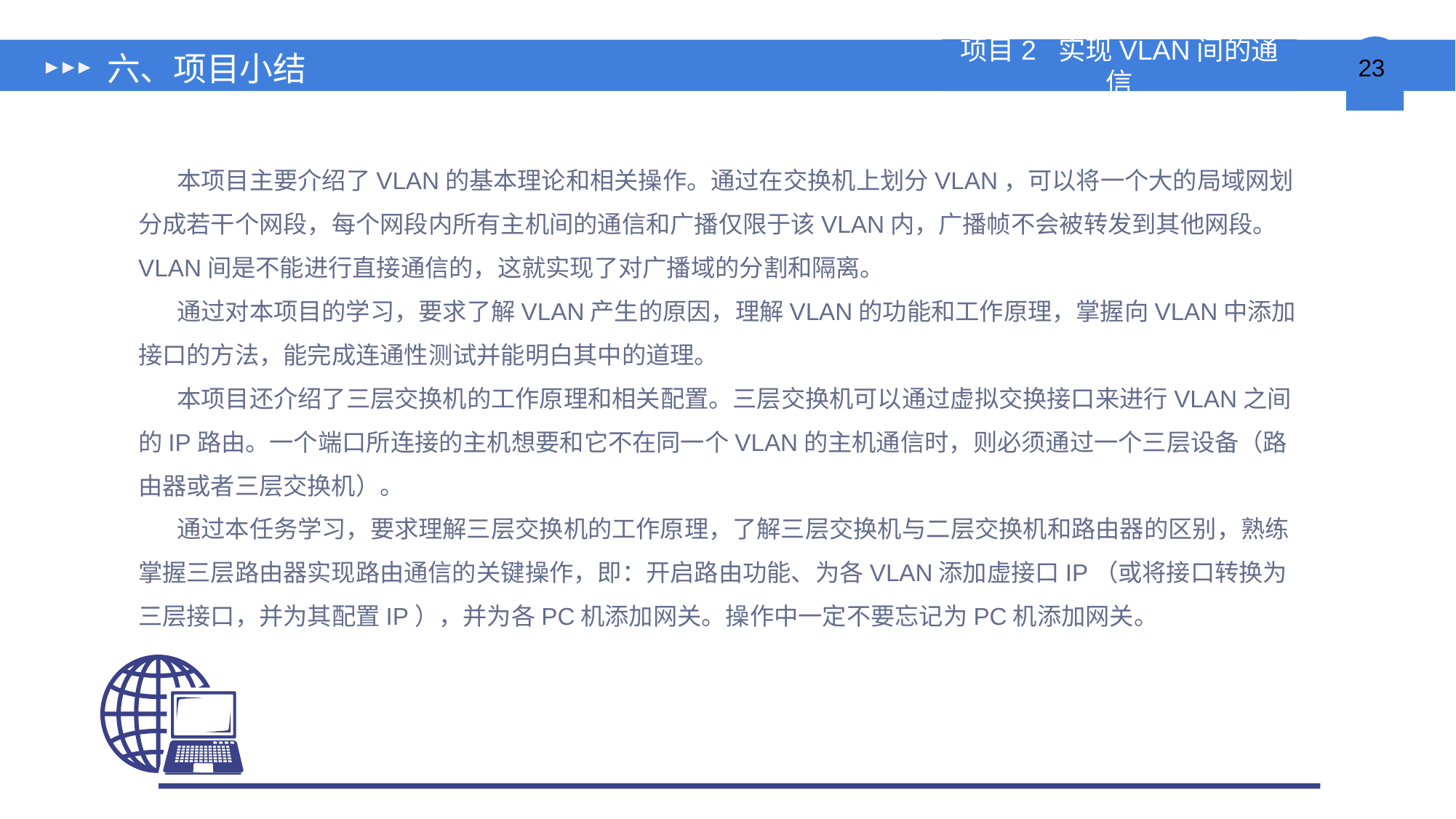

# 六、项目小结
      本项目主要介绍了VLAN的基本理论和相关操作。通过在交换机上划分VLAN，可以将一个大的局域网划分成若干个网段，每个网段内所有主机间的通信和广播仅限于该VLAN内，广播帧不会被转发到其他网段。VLAN间是不能进行直接通信的，这就实现了对广播域的分割和隔离。
      通过对本项目的学习，要求了解VLAN产生的原因，理解VLAN的功能和工作原理，掌握向VLAN中添加接口的方法，能完成连通性测试并能明白其中的道理。
      本项目还介绍了三层交换机的工作原理和相关配置。三层交换机可以通过虚拟交换接口来进行VLAN之间的IP路由。一个端口所连接的主机想要和它不在同一个VLAN的主机通信时，则必须通过一个三层设备（路由器或者三层交换机）。
      通过本任务学习，要求理解三层交换机的工作原理，了解三层交换机与二层交换机和路由器的区别，熟练掌握三层路由器实现路由通信的关键操作，即：开启路由功能、为各VLAN添加虚接口IP（或将接口转换为三层接口，并为其配置IP），并为各PC机添加网关。操作中一定不要忘记为PC机添加网关。